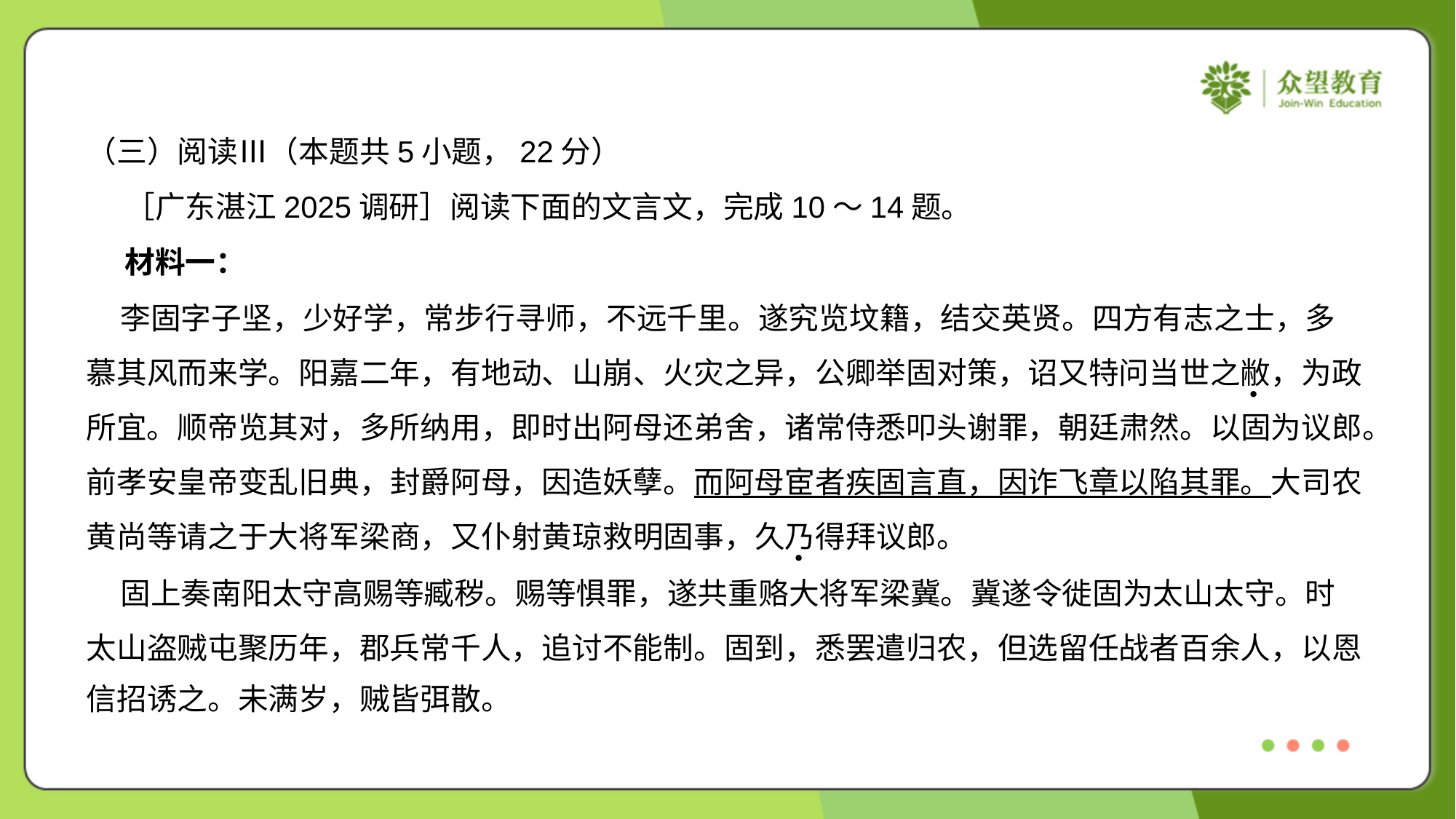

（三）阅读Ⅲ（本题共5小题，22分）
    ［广东湛江2025调研］阅读下面的文言文，完成10～14题。
    材料一：
    李固字子坚，少好学，常步行寻师，不远千里。遂究览坟籍，结交英贤。四方有志之士，多
慕其风而来学。阳嘉二年，有地动、山崩、火灾之异，公卿举固对策，诏又特问当世之敝，为政
所宜。顺帝览其对，多所纳用，即时出阿母还弟舍，诸常侍悉叩头谢罪，朝廷肃然。以固为议郎。
前孝安皇帝变乱旧典，封爵阿母，因造妖孽。而阿母宦者疾固言直，因诈飞章以陷其罪。大司农
黄尚等请之于大将军梁商，又仆射黄琼救明固事，久乃得拜议郎。
    固上奏南阳太守高赐等臧秽。赐等惧罪，遂共重赂大将军梁冀。冀遂令徙固为太山太守。时
太山盗贼屯聚历年，郡兵常千人，追讨不能制。固到，悉罢遣归农，但选留任战者百余人，以恩
信招诱之。未满岁，贼皆弭散。